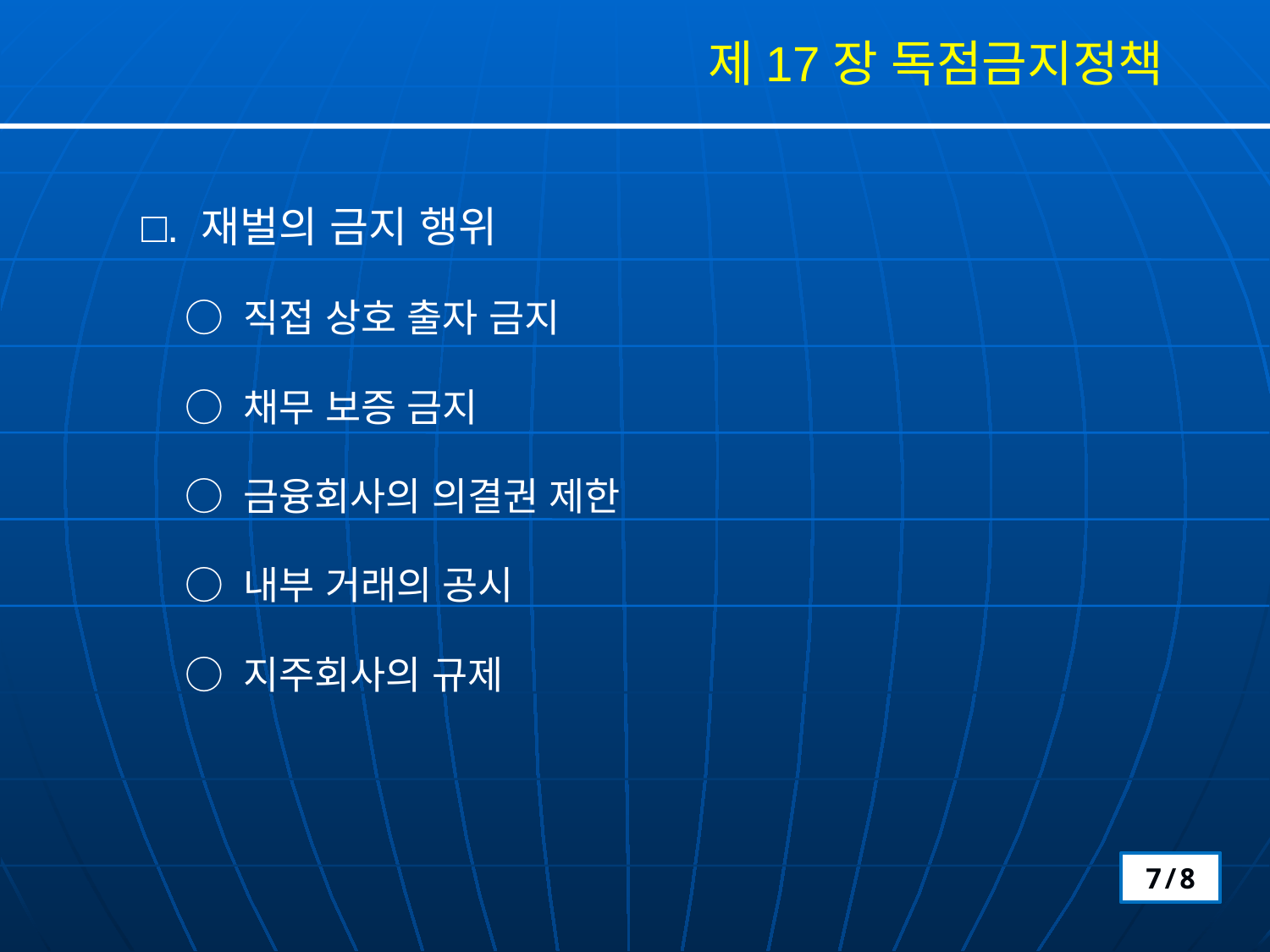

제17장 독점금지정책

□. 재벌의 금지 행위
    ○ 직접 상호 출자 금지
    ○ 채무 보증 금지
    ○ 금융회사의 의결권 제한
    ○ 내부 거래의 공시
    ○ 지주회사의 규제
7/8